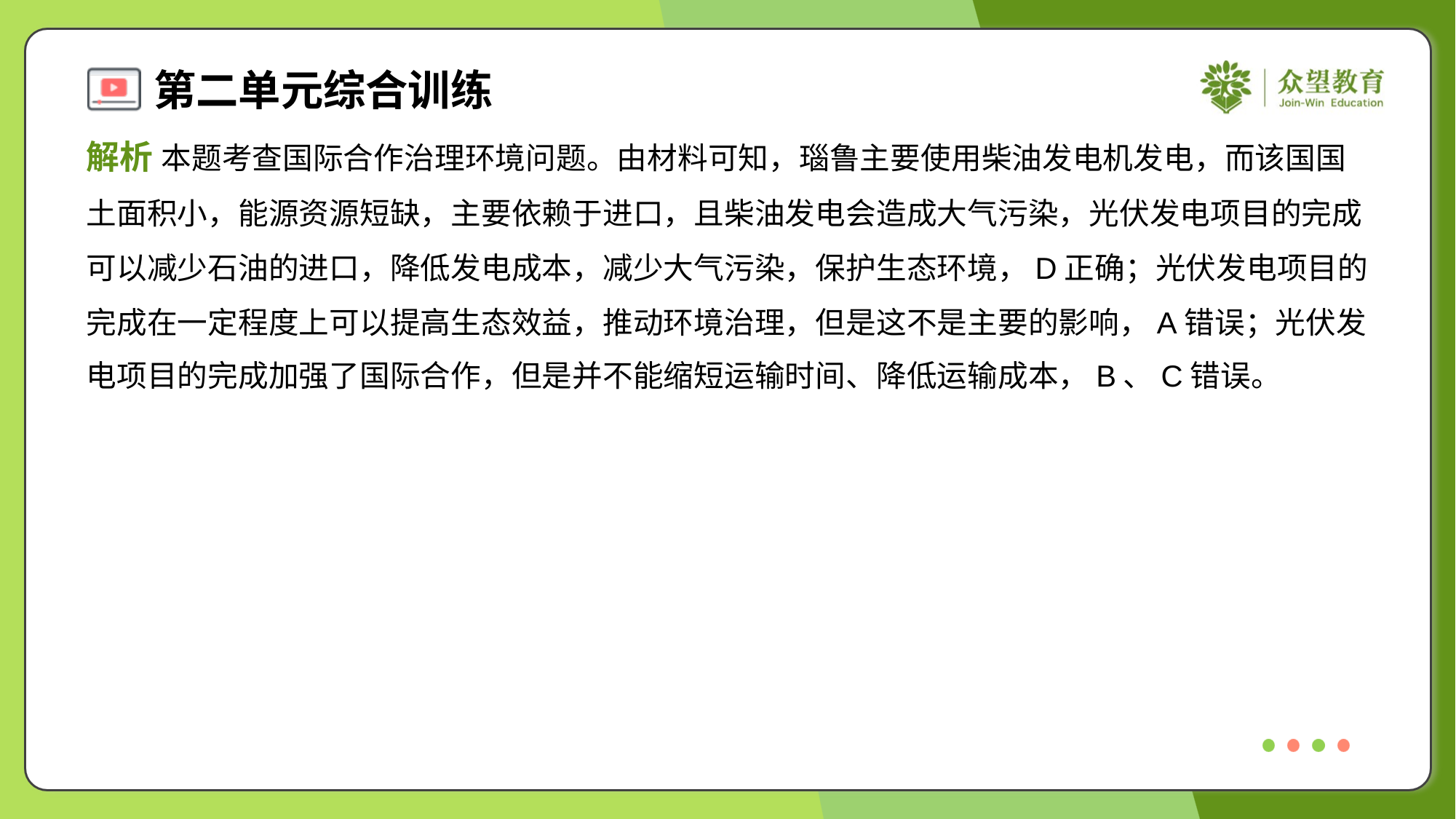

解析 本题考查国际合作治理环境问题。由材料可知，瑙鲁主要使用柴油发电机发电，而该国国
土面积小，能源资源短缺，主要依赖于进口，且柴油发电会造成大气污染，光伏发电项目的完成
可以减少石油的进口，降低发电成本，减少大气污染，保护生态环境，D正确；光伏发电项目的
完成在一定程度上可以提高生态效益，推动环境治理，但是这不是主要的影响，A错误；光伏发
电项目的完成加强了国际合作，但是并不能缩短运输时间、降低运输成本，B、C错误。